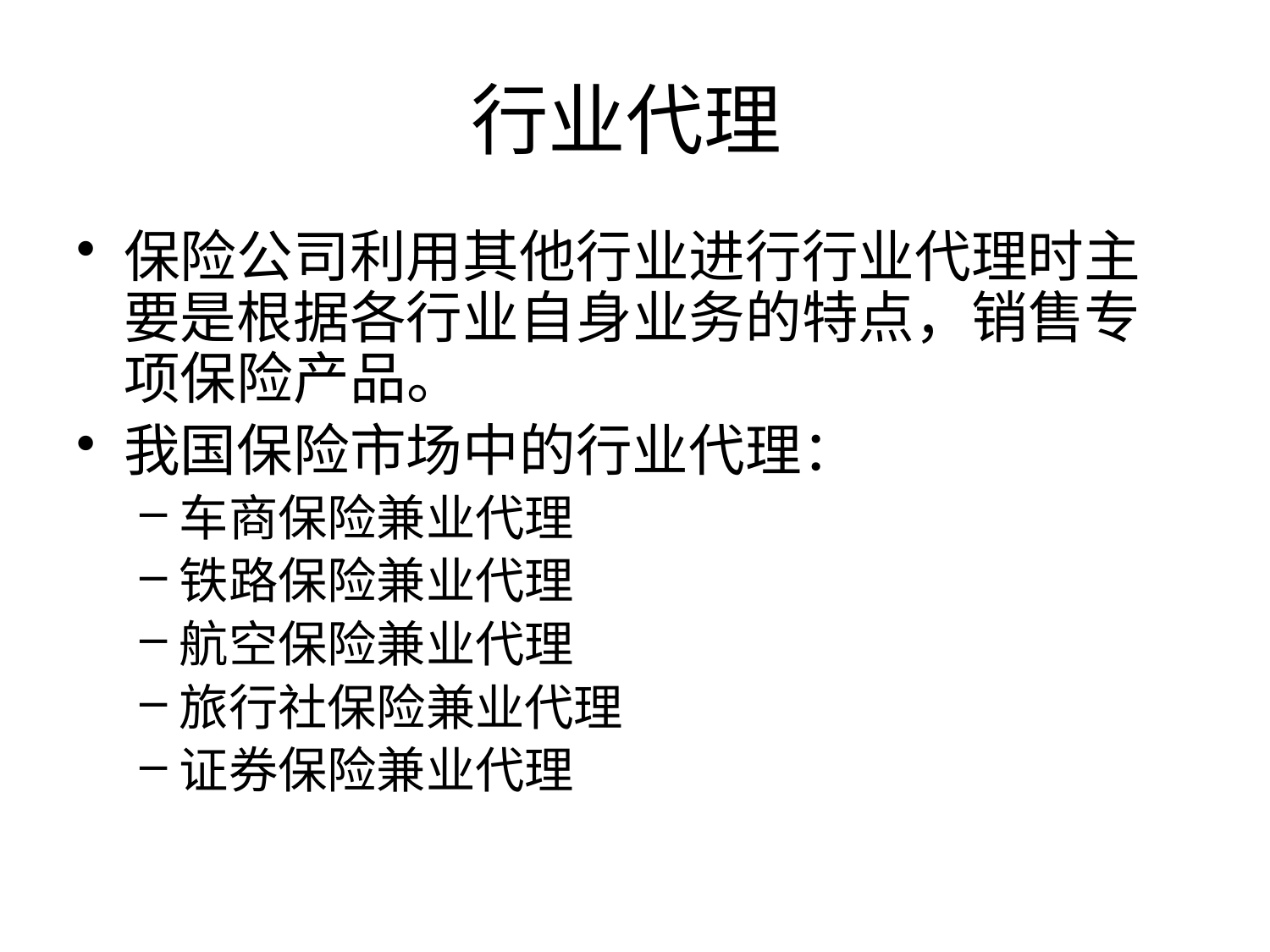

# 行业代理
保险公司利用其他行业进行行业代理时主要是根据各行业自身业务的特点，销售专项保险产品。
我国保险市场中的行业代理：
车商保险兼业代理
铁路保险兼业代理
航空保险兼业代理
旅行社保险兼业代理
证券保险兼业代理